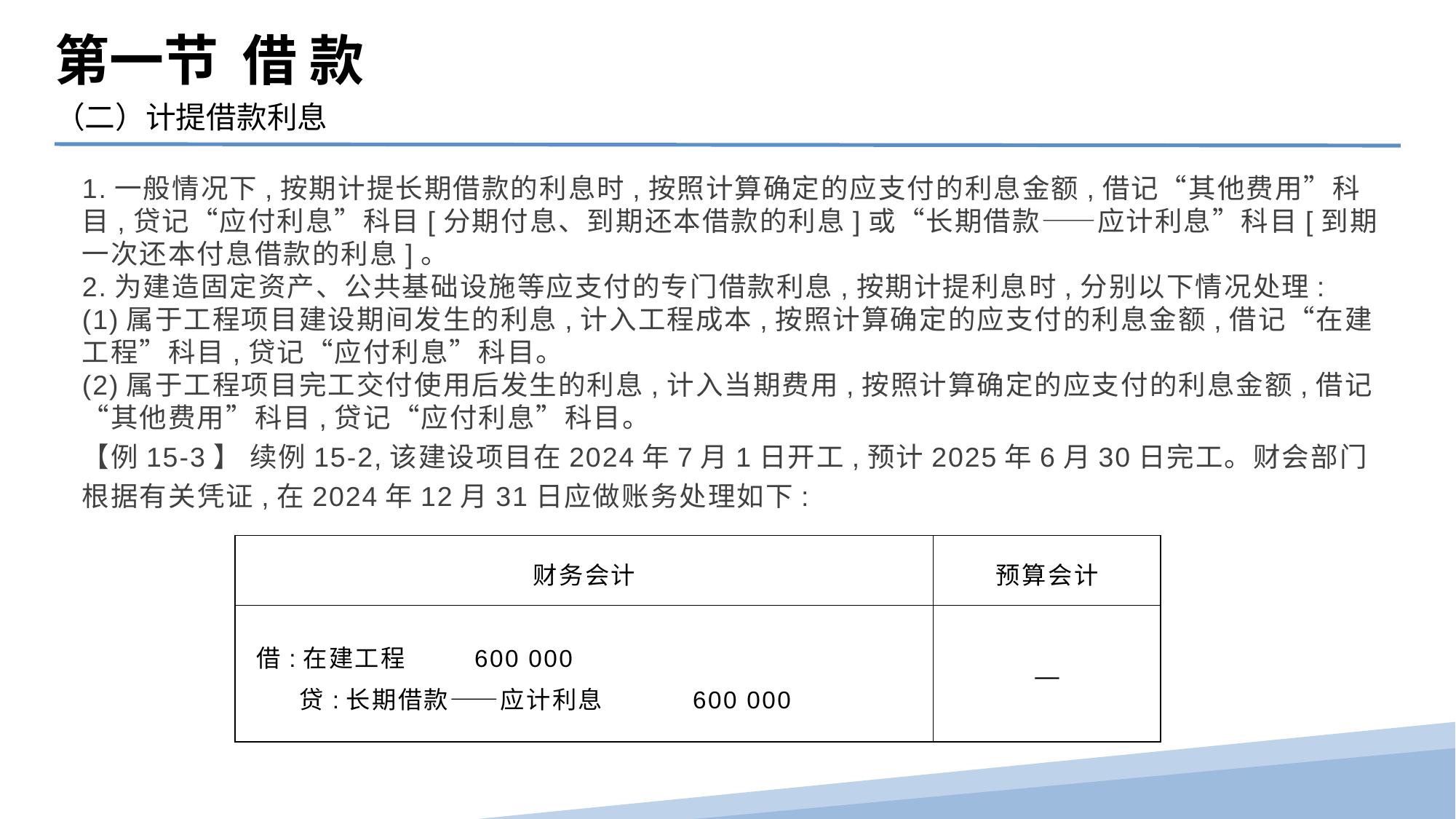

第一节  借 款
（二）计提借款利息
1.一般情况下,按期计提长期借款的利息时,按照计算确定的应支付的利息金额,借记“其他费用”科目,贷记“应付利息”科目[分期付息、到期还本借款的利息]或“长期借款——应计利息”科目[到期一次还本付息借款的利息]。
2.为建造固定资产、公共基础设施等应支付的专门借款利息,按期计提利息时,分别以下情况处理:
(1)属于工程项目建设期间发生的利息,计入工程成本,按照计算确定的应支付的利息金额,借记“在建工程”科目,贷记“应付利息”科目。
(2)属于工程项目完工交付使用后发生的利息,计入当期费用,按照计算确定的应支付的利息金额,借记“其他费用”科目,贷记“应付利息”科目。
【例15-3】 续例15-2,该建设项目在2024年7月1日开工,预计2025年6月30日完工。财会部门根据有关凭证,在2024年12月31日应做账务处理如下:
| 财务会计 | 预算会计 |
| --- | --- |
| 借:在建工程 600 000 贷:长期借款——应计利息 600 000 | — |